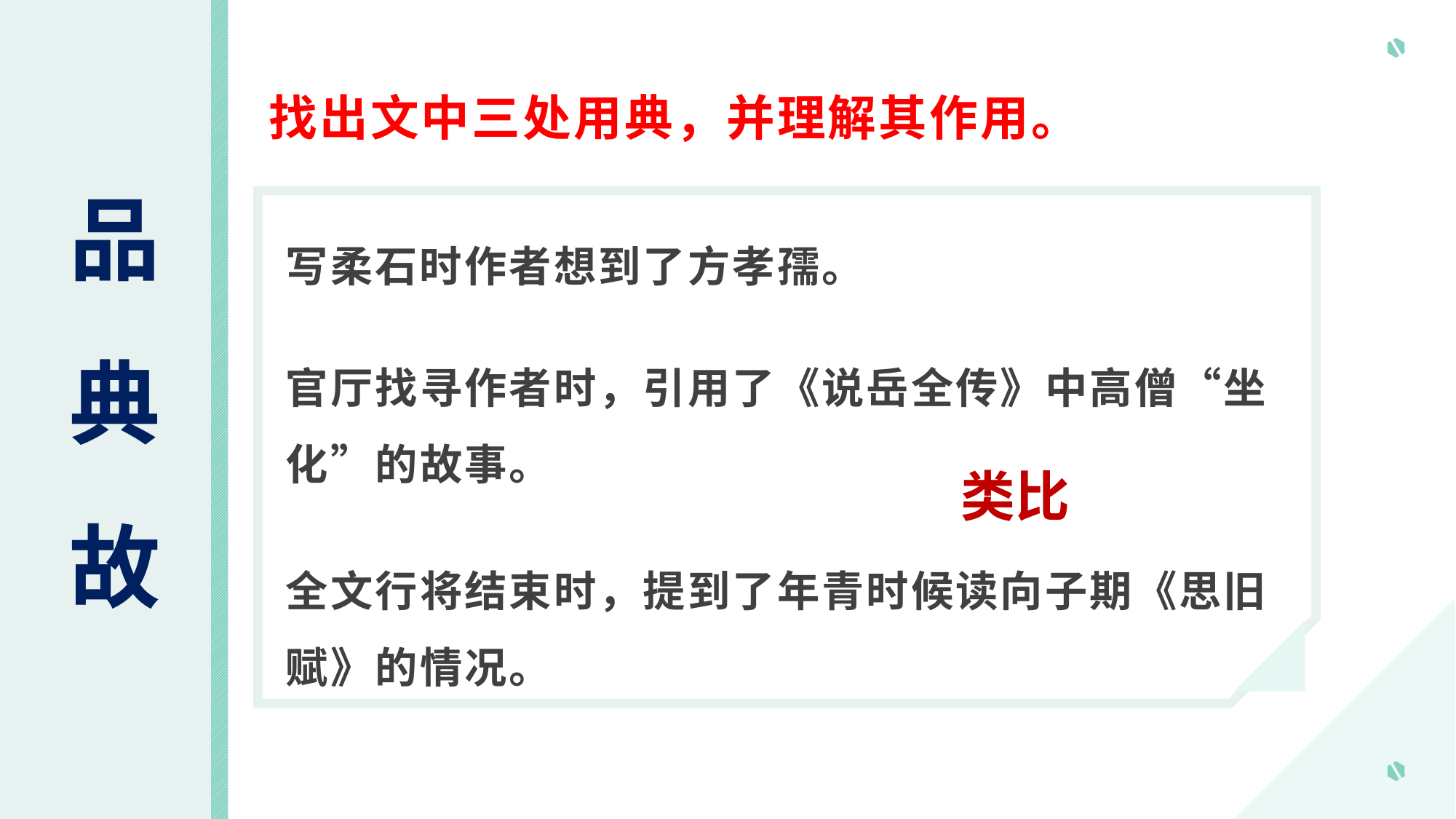

找出文中三处用典，并理解其作用。
品典故

写柔石时作者想到了方孝孺。
官厅找寻作者时，引用了《说岳全传》中高僧“坐化”的故事。

类比
全文行将结束时，提到了年青时候读向子期《思旧赋》的情况。